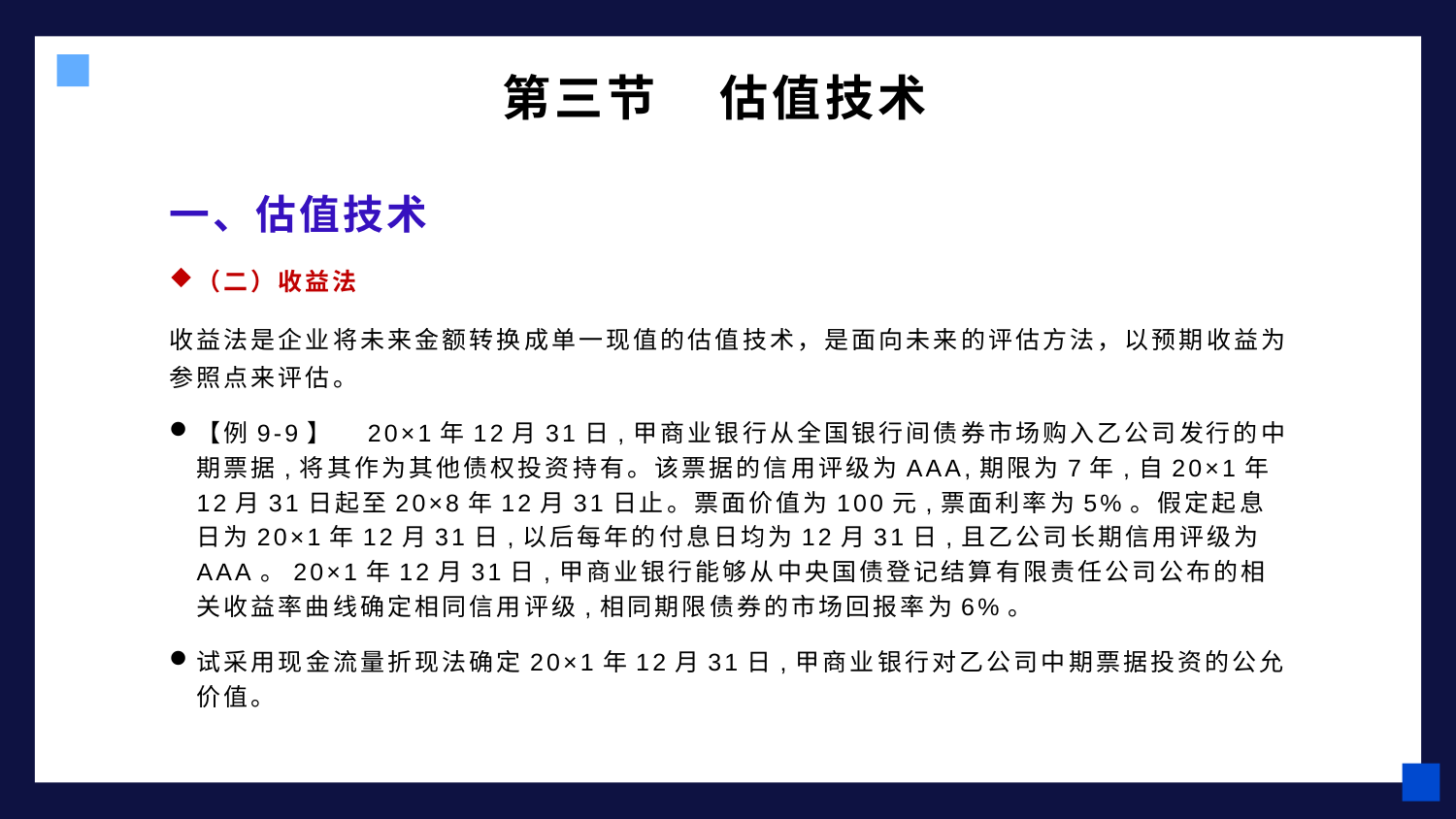

# 第三节    估值技术
一、估值技术
（二）收益法
收益法是企业将未来金额转换成单一现值的估值技术，是面向未来的评估方法，以预期收益为参照点来评估。
【例9-9】　20×1年12月31日,甲商业银行从全国银行间债券市场购入乙公司发行的中期票据,将其作为其他债权投资持有。该票据的信用评级为AAA,期限为7年,自20×1年12月31日起至20×8年12月31日止。票面价值为100元,票面利率为5%。假定起息日为20×1年12月31日,以后每年的付息日均为12月31日,且乙公司长期信用评级为AAA。20×1年12月31日,甲商业银行能够从中央国债登记结算有限责任公司公布的相关收益率曲线确定相同信用评级,相同期限债券的市场回报率为6%。
试采用现金流量折现法确定20×1年12月31日,甲商业银行对乙公司中期票据投资的公允价值。